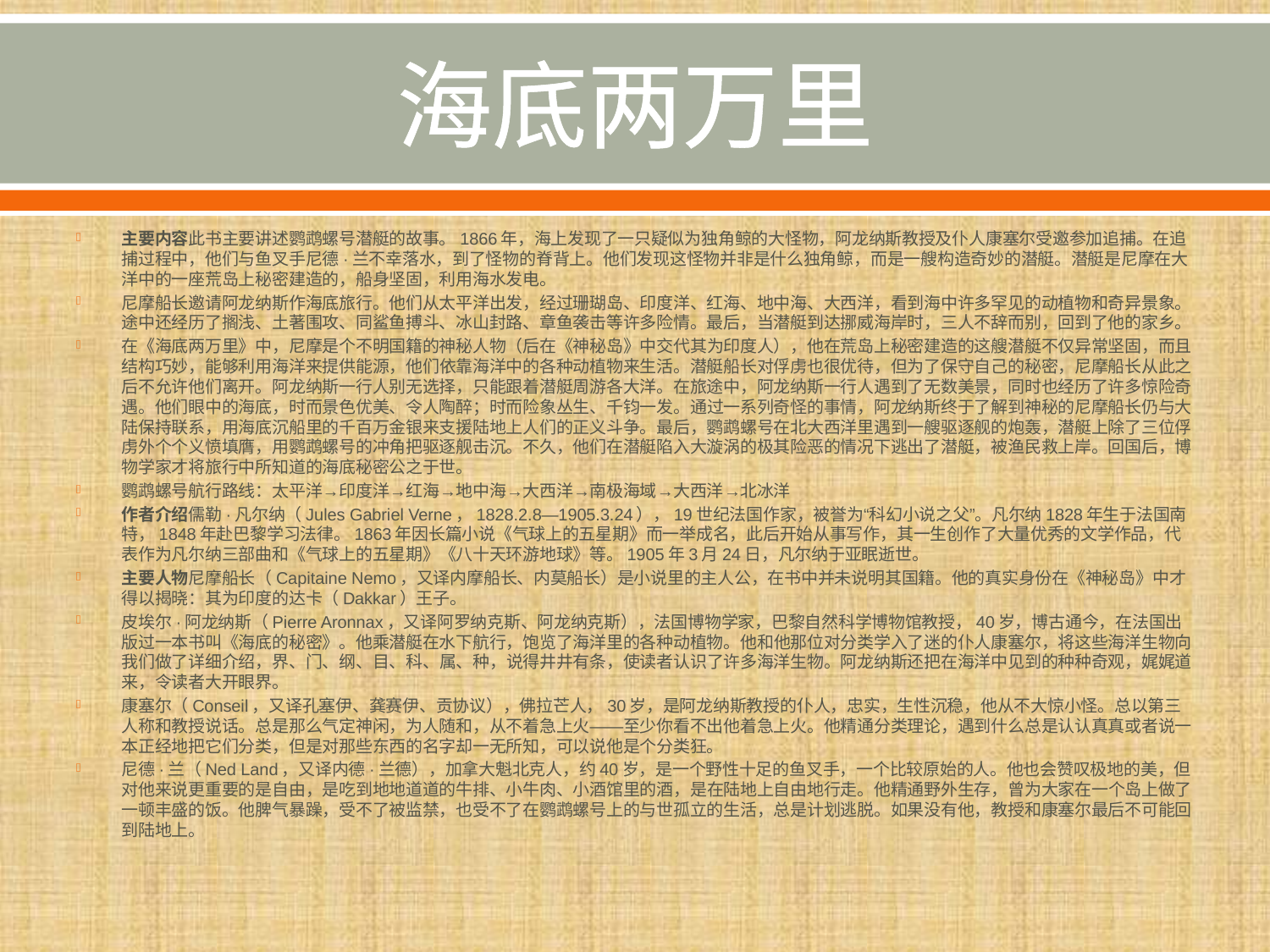

# 海底两万里
主要内容此书主要讲述鹦鹉螺号潜艇的故事。1866年，海上发现了一只疑似为独角鲸的大怪物，阿龙纳斯教授及仆人康塞尔受邀参加追捕。在追捕过程中，他们与鱼叉手尼德·兰不幸落水，到了怪物的脊背上。他们发现这怪物并非是什么独角鲸，而是一艘构造奇妙的潜艇。潜艇是尼摩在大洋中的一座荒岛上秘密建造的，船身坚固，利用海水发电。
尼摩船长邀请阿龙纳斯作海底旅行。他们从太平洋出发，经过珊瑚岛、印度洋、红海、地中海、大西洋，看到海中许多罕见的动植物和奇异景象。途中还经历了搁浅、土著围攻、同鲨鱼搏斗、冰山封路、章鱼袭击等许多险情。最后，当潜艇到达挪威海岸时，三人不辞而别，回到了他的家乡。
在《海底两万里》中，尼摩是个不明国籍的神秘人物（后在《神秘岛》中交代其为印度人），他在荒岛上秘密建造的这艘潜艇不仅异常坚固，而且结构巧妙，能够利用海洋来提供能源，他们依靠海洋中的各种动植物来生活。潜艇船长对俘虏也很优待，但为了保守自己的秘密，尼摩船长从此之后不允许他们离开。阿龙纳斯一行人别无选择，只能跟着潜艇周游各大洋。在旅途中，阿龙纳斯一行人遇到了无数美景，同时也经历了许多惊险奇遇。他们眼中的海底，时而景色优美、令人陶醉；时而险象丛生、千钧一发。通过一系列奇怪的事情，阿龙纳斯终于了解到神秘的尼摩船长仍与大陆保持联系，用海底沉船里的千百万金银来支援陆地上人们的正义斗争。最后，鹦鹉螺号在北大西洋里遇到一艘驱逐舰的炮轰，潜艇上除了三位俘虏外个个义愤填膺，用鹦鹉螺号的冲角把驱逐舰击沉。不久，他们在潜艇陷入大漩涡的极其险恶的情况下逃出了潜艇，被渔民救上岸。回国后，博物学家才将旅行中所知道的海底秘密公之于世。
鹦鹉螺号航行路线：太平洋→印度洋→红海→地中海→大西洋→南极海域→大西洋→北冰洋
作者介绍儒勒·凡尔纳（Jules Gabriel Verne，1828.2.8—1905.3.24），19世纪法国作家，被誉为“科幻小说之父”。凡尔纳1828年生于法国南特，1848年赴巴黎学习法律。1863年因长篇小说《气球上的五星期》而一举成名，此后开始从事写作，其一生创作了大量优秀的文学作品，代表作为凡尔纳三部曲和《气球上的五星期》《八十天环游地球》等。1905年3月24日，凡尔纳于亚眠逝世。
主要人物尼摩船长（Capitaine Nemo，又译内摩船长、内莫船长）是小说里的主人公，在书中并未说明其国籍。他的真实身份在《神秘岛》中才得以揭晓：其为印度的达卡（Dakkar）王子。
皮埃尔·阿龙纳斯（Pierre Aronnax，又译阿罗纳克斯、阿龙纳克斯），法国博物学家，巴黎自然科学博物馆教授，40岁，博古通今，在法国出版过一本书叫《海底的秘密》。他乘潜艇在水下航行，饱览了海洋里的各种动植物。他和他那位对分类学入了迷的仆人康塞尔，将这些海洋生物向我们做了详细介绍，界、门、纲、目、科、属、种，说得井井有条，使读者认识了许多海洋生物。阿龙纳斯还把在海洋中见到的种种奇观，娓娓道来，令读者大开眼界。
康塞尔（Conseil，又译孔塞伊、龚赛伊、贡协议），佛拉芒人，30岁，是阿龙纳斯教授的仆人，忠实，生性沉稳，他从不大惊小怪。总以第三人称和教授说话。总是那么气定神闲，为人随和，从不着急上火——至少你看不出他着急上火。他精通分类理论，遇到什么总是认认真真或者说一本正经地把它们分类，但是对那些东西的名字却一无所知，可以说他是个分类狂。
尼德·兰（Ned Land，又译内德·兰德），加拿大魁北克人，约40岁，是一个野性十足的鱼叉手，一个比较原始的人。他也会赞叹极地的美，但对他来说更重要的是自由，是吃到地地道道的牛排、小牛肉、小酒馆里的酒，是在陆地上自由地行走。他精通野外生存，曾为大家在一个岛上做了一顿丰盛的饭。他脾气暴躁，受不了被监禁，也受不了在鹦鹉螺号上的与世孤立的生活，总是计划逃脱。如果没有他，教授和康塞尔最后不可能回到陆地上。